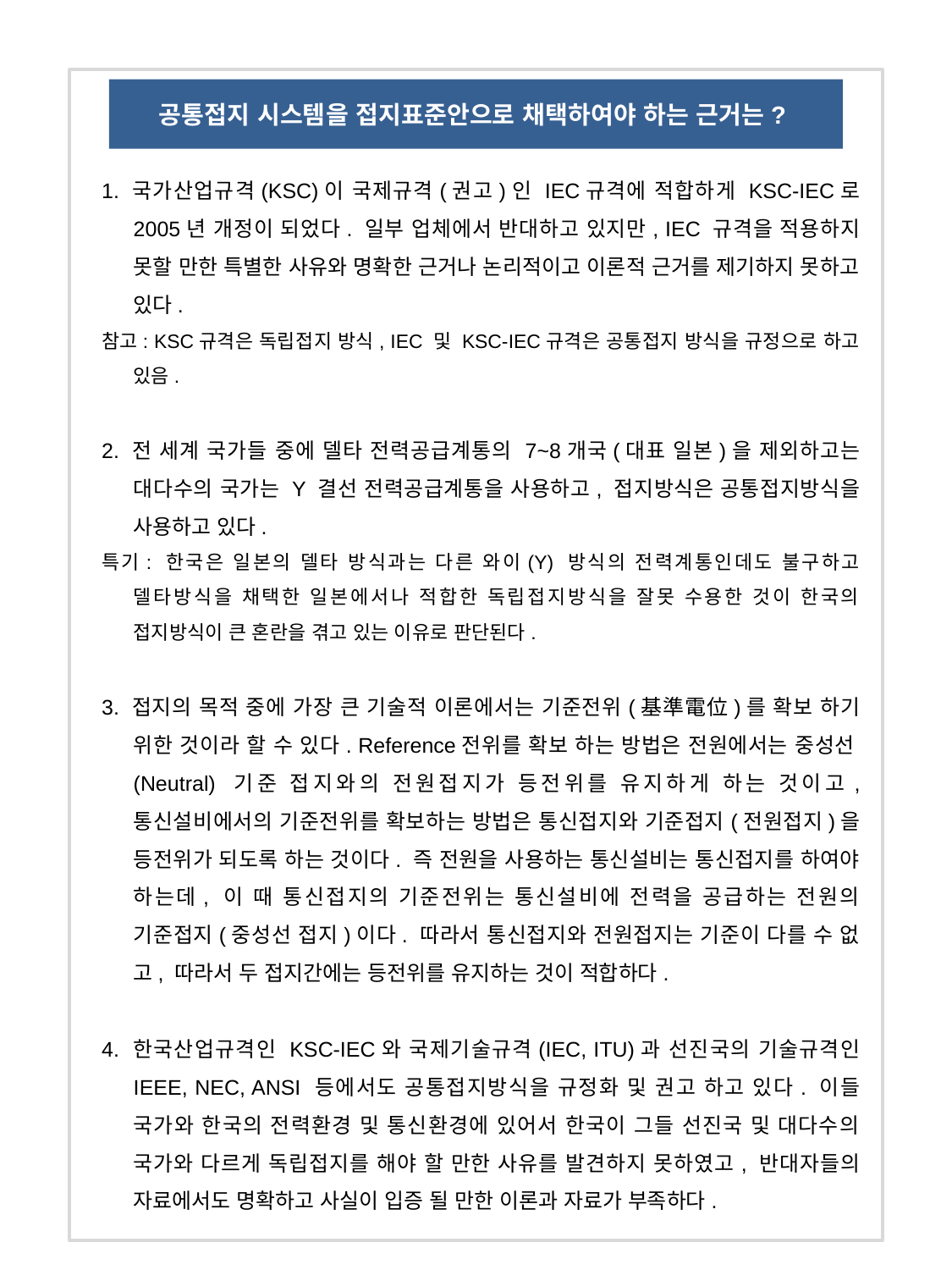

공통접지 시스템을 접지표준안으로 채택하여야 하는 근거는?
1. 국가산업규격(KSC)이 국제규격(권고)인 IEC규격에 적합하게 KSC-IEC로 2005년 개정이 되었다. 일부 업체에서 반대하고 있지만, IEC 규격을 적용하지 못할 만한 특별한 사유와 명확한 근거나 논리적이고 이론적 근거를 제기하지 못하고 있다.
참고: KSC규격은 독립접지 방식, IEC 및 KSC-IEC규격은 공통접지 방식을 규정으로 하고 있음.

2. 전 세계 국가들 중에 델타 전력공급계통의 7~8개국(대표 일본)을 제외하고는 대다수의 국가는 Y 결선 전력공급계통을 사용하고, 접지방식은 공통접지방식을 사용하고 있다.
특기: 한국은 일본의 델타 방식과는 다른 와이(Y) 방식의 전력계통인데도 불구하고 델타방식을 채택한 일본에서나 적합한 독립접지방식을 잘못 수용한 것이 한국의 접지방식이 큰 혼란을 겪고 있는 이유로 판단된다.

3. 접지의 목적 중에 가장 큰 기술적 이론에서는 기준전위(基準電位)를 확보 하기 위한 것이라 할 수 있다. Reference전위를 확보 하는 방법은 전원에서는 중성선(Neutral) 기준 접지와의 전원접지가 등전위를 유지하게 하는 것이고, 통신설비에서의 기준전위를 확보하는 방법은 통신접지와 기준접지(전원접지)을 등전위가 되도록 하는 것이다. 즉 전원을 사용하는 통신설비는 통신접지를 하여야 하는데, 이 때 통신접지의 기준전위는 통신설비에 전력을 공급하는 전원의 기준접지(중성선 접지)이다. 따라서 통신접지와 전원접지는 기준이 다를 수 없고, 따라서 두 접지간에는 등전위를 유지하는 것이 적합하다.

4. 한국산업규격인 KSC-IEC와 국제기술규격(IEC, ITU)과 선진국의 기술규격인 IEEE, NEC, ANSI 등에서도 공통접지방식을 규정화 및 권고 하고 있다. 이들 국가와 한국의 전력환경 및 통신환경에 있어서 한국이 그들 선진국 및 대다수의 국가와 다르게 독립접지를 해야 할 만한 사유를 발견하지 못하였고, 반대자들의 자료에서도 명확하고 사실이 입증 될 만한 이론과 자료가 부족하다.